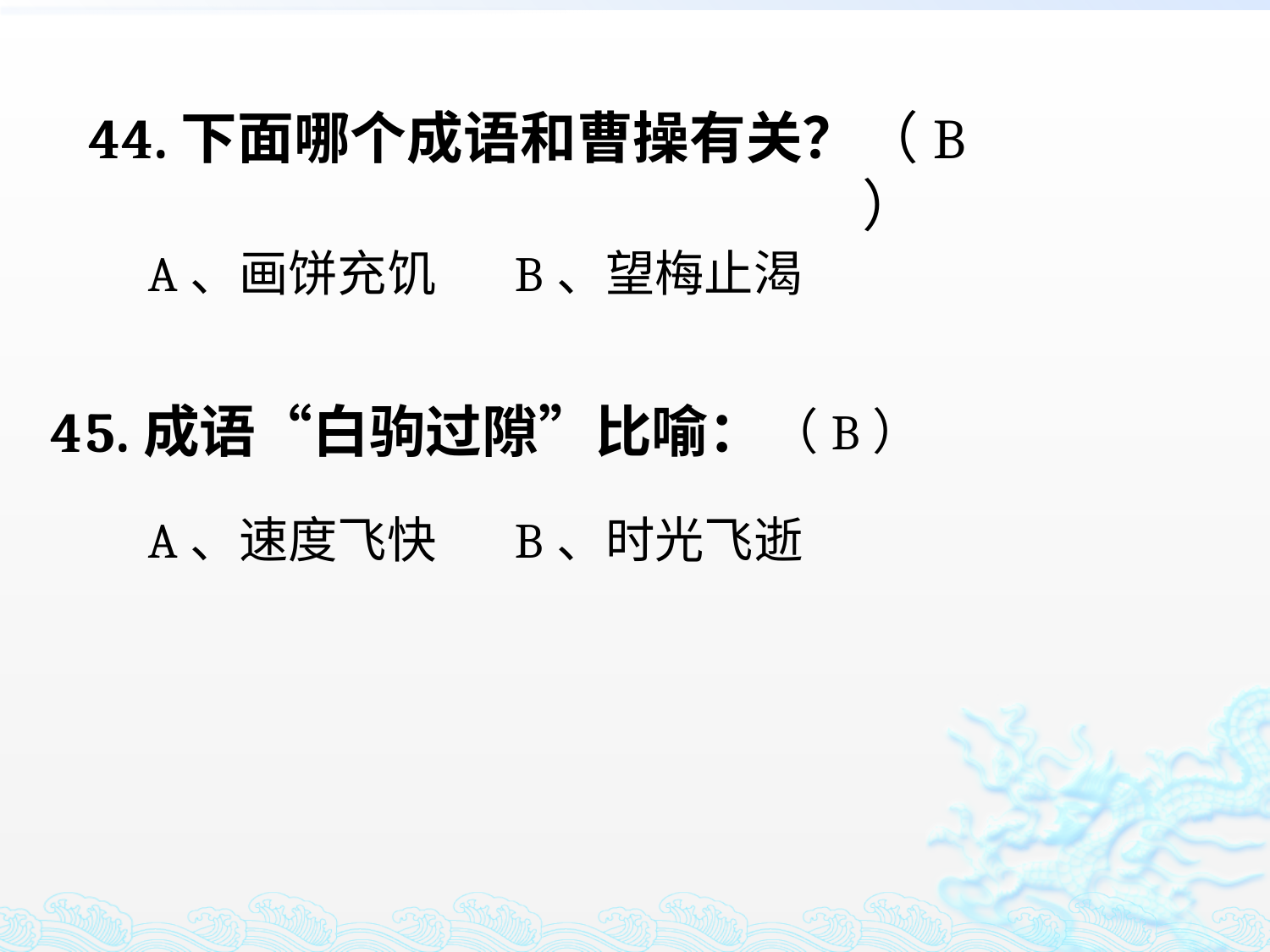

（B）
44.下面哪个成语和曹操有关？
A、画饼充饥      B、望梅止渴
45.成语“白驹过隙”比喻：
（B）
A、速度飞快      B、时光飞逝